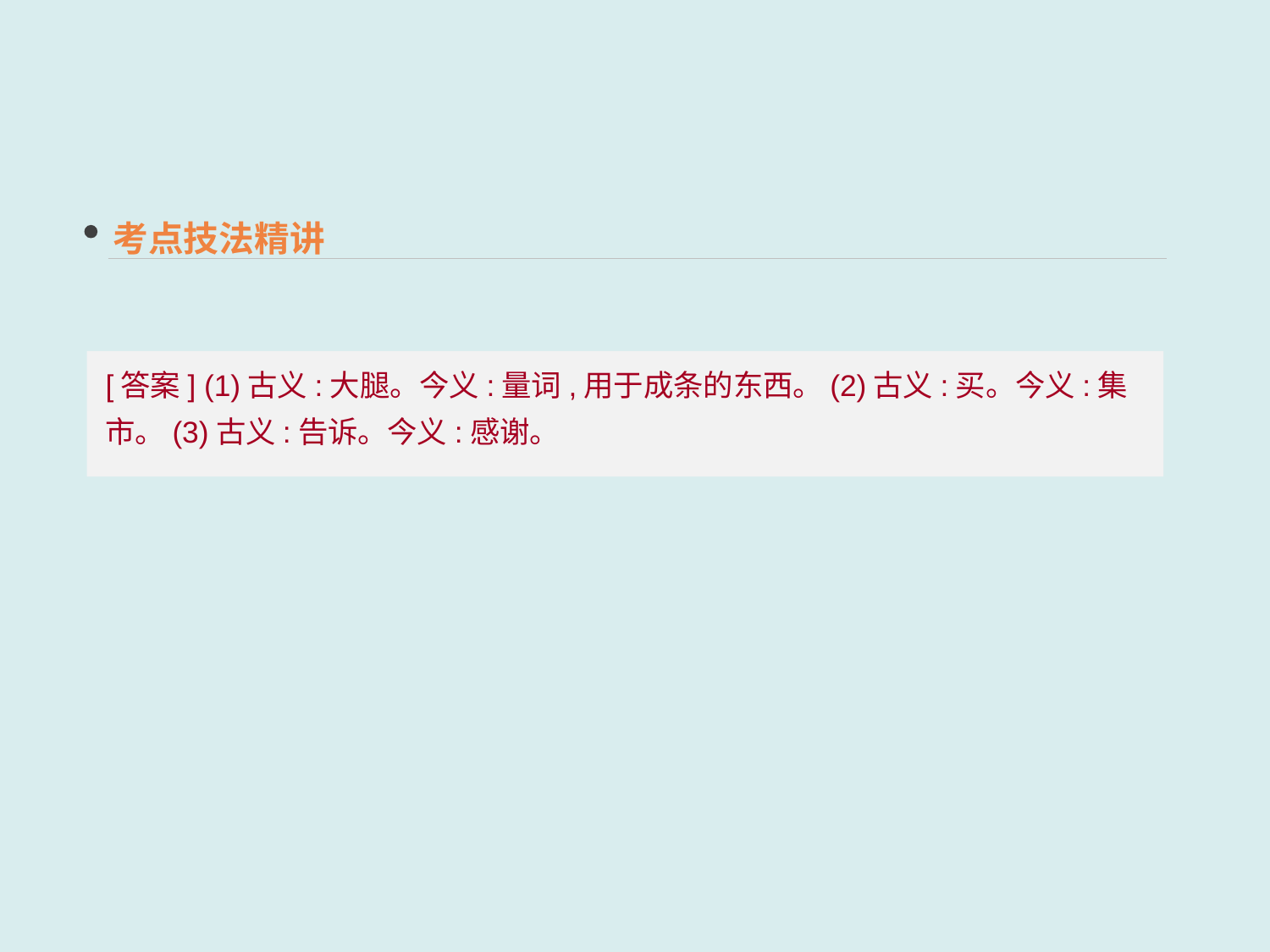

考点技法精讲

[答案] (1)古义:大腿。今义:量词,用于成条的东西。(2)古义:买。今义:集市。(3)古义:告诉。今义:感谢。